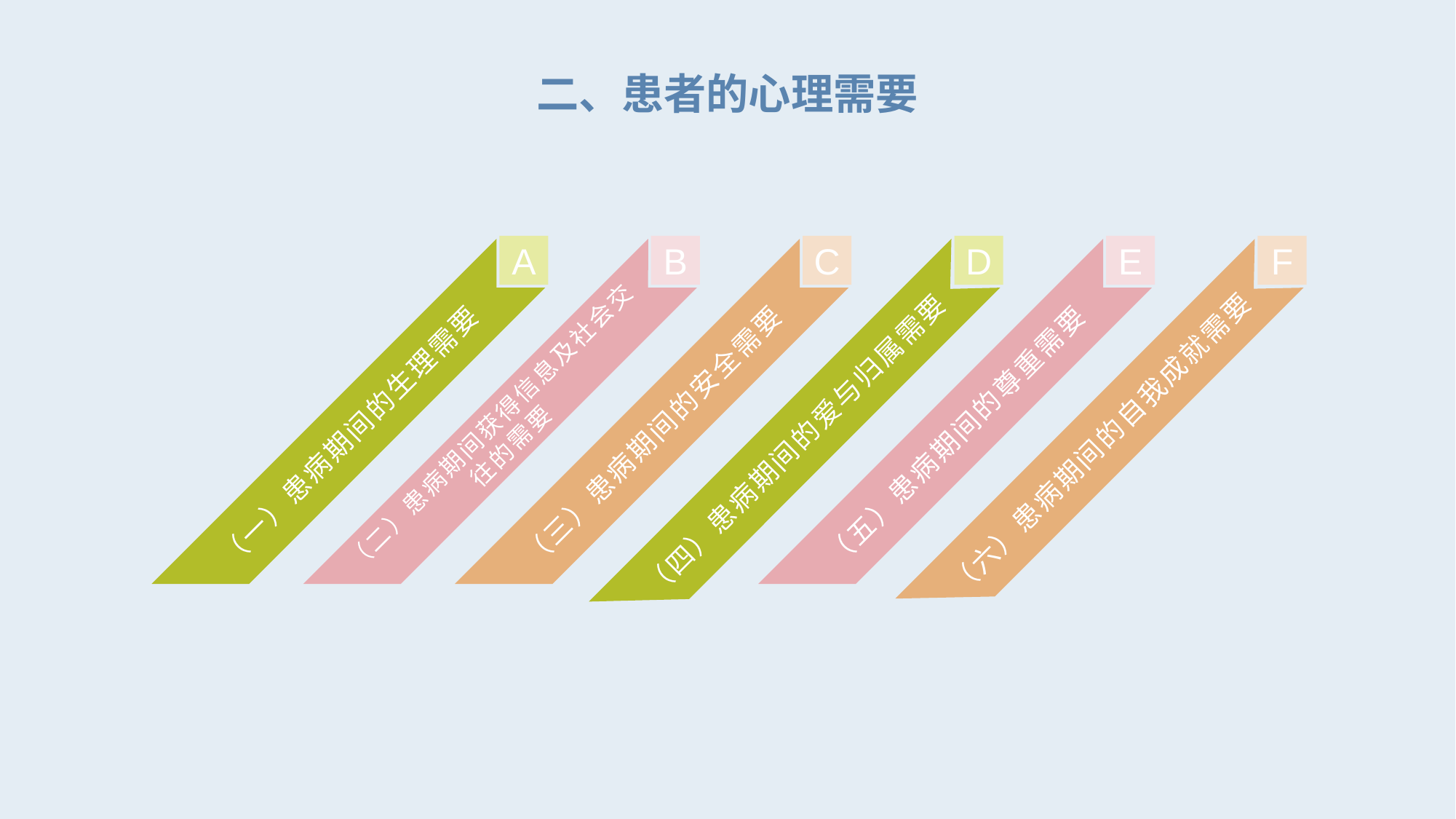

二、患者的心理需要
A
（一）患病期间的生理需要
B
（二）患病期间获得信息及社会交往的需要
C
（三）患病期间的安全需要
D
（四）患病期间的爱与归属需要
E
（五）患病期间的尊重需要
F
（六）患病期间的自我成就需要